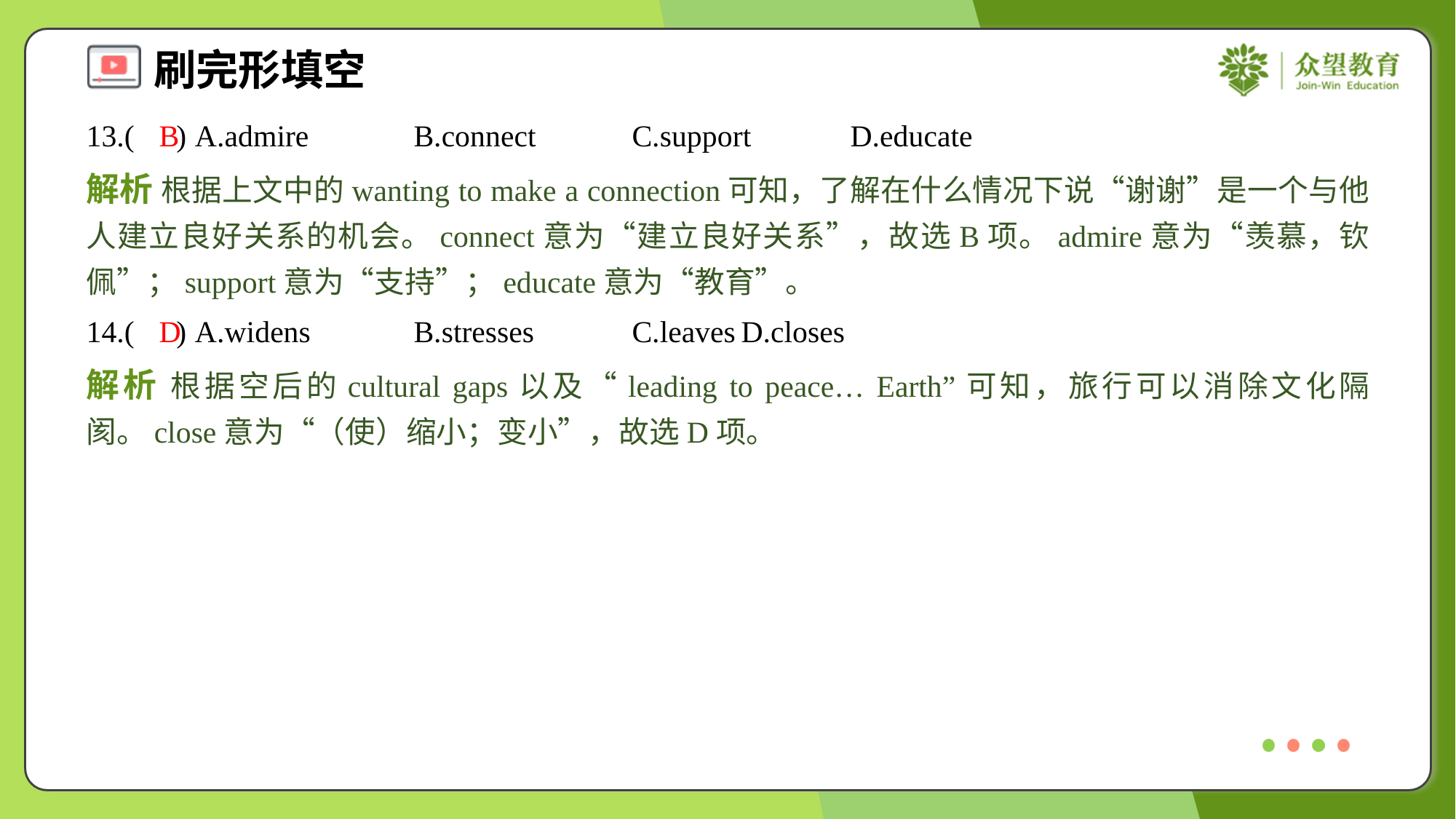

13.(     ) A.admire	B.connect	C.support	D.educate
B
解析 根据上文中的wanting to make a connection可知，了解在什么情况下说“谢谢”是一个与他人建立良好关系的机会。connect意为“建立良好关系”，故选B项。admire意为“羡慕，钦佩”；support意为“支持”；educate意为“教育”。
14.(     ) A.widens	B.stresses	C.leaves	D.closes
D
解析 根据空后的cultural gaps以及“leading to peace… Earth”可知，旅行可以消除文化隔阂。close意为“（使）缩小；变小”，故选D项。